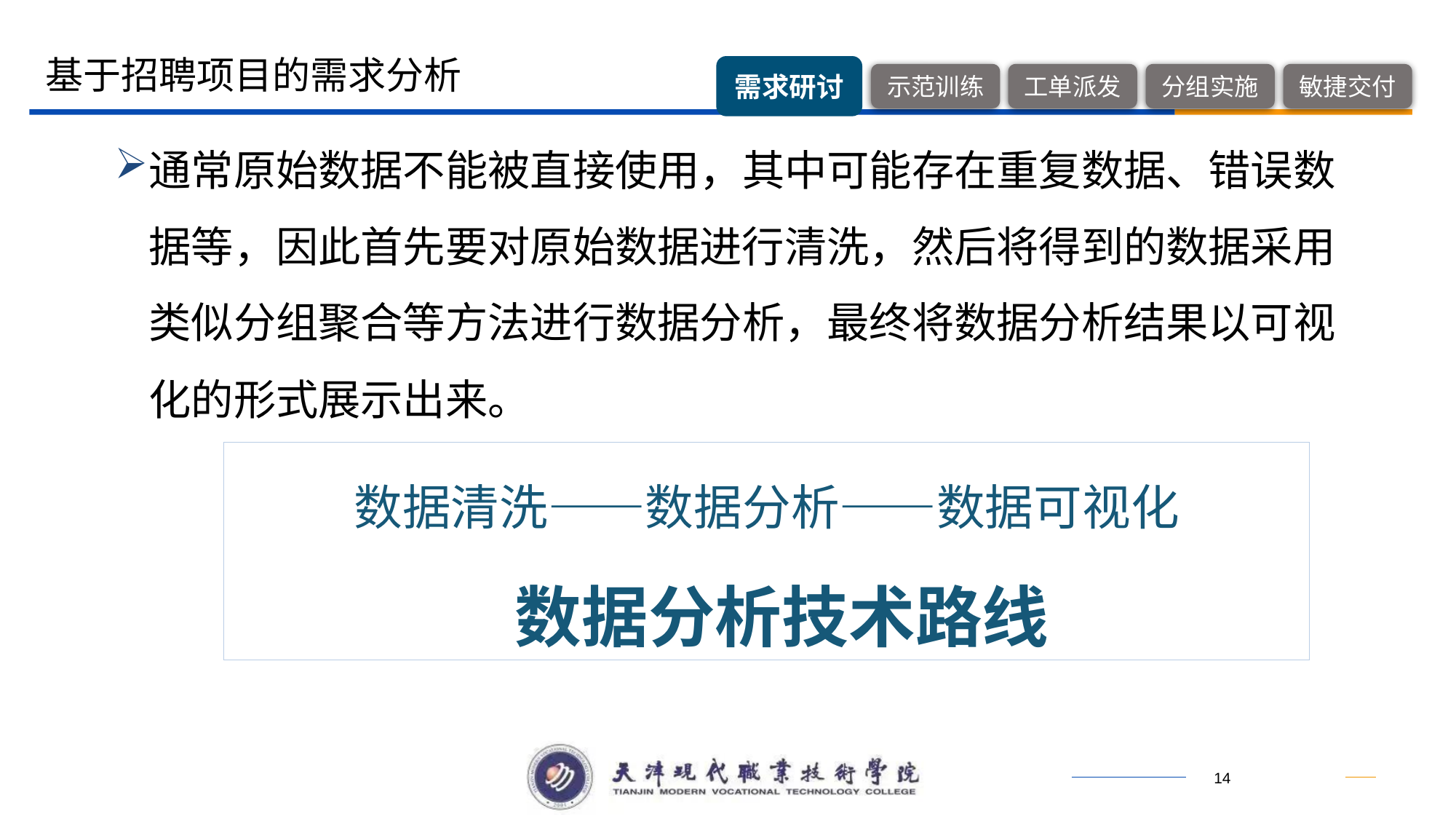

基于招聘项目的需求分析
通常原始数据不能被直接使用，其中可能存在重复数据、错误数据等，因此首先要对原始数据进行清洗，然后将得到的数据采用类似分组聚合等方法进行数据分析，最终将数据分析结果以可视化的形式展示出来。
数据清洗——数据分析——数据可视化
 数据分析技术路线